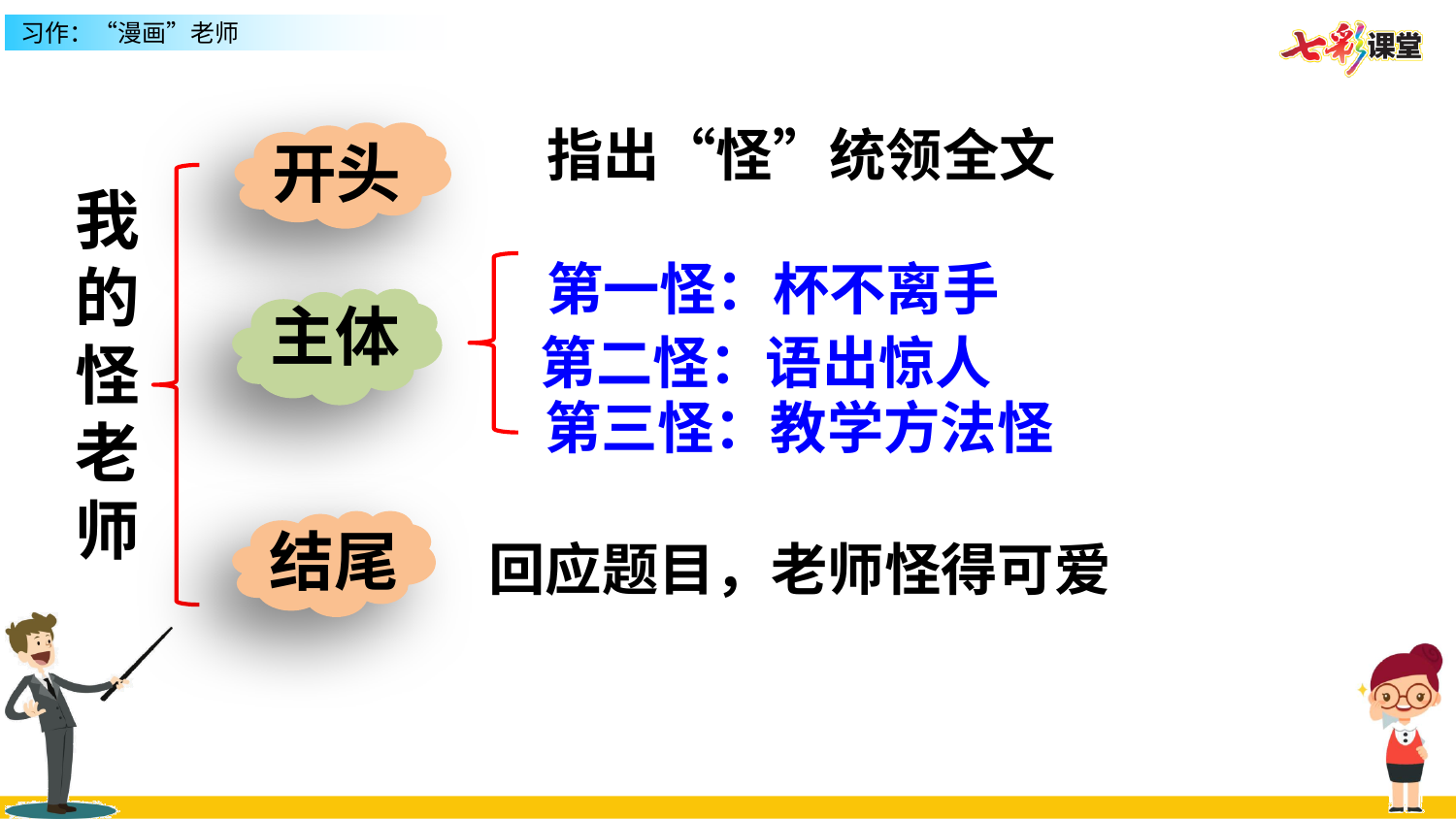

指出“怪”统领全文

开头

我的怪老师
第一怪：杯不离手

主体

第二怪：语出惊人
第三怪：教学方法怪

结尾
回应题目，老师怪得可爱